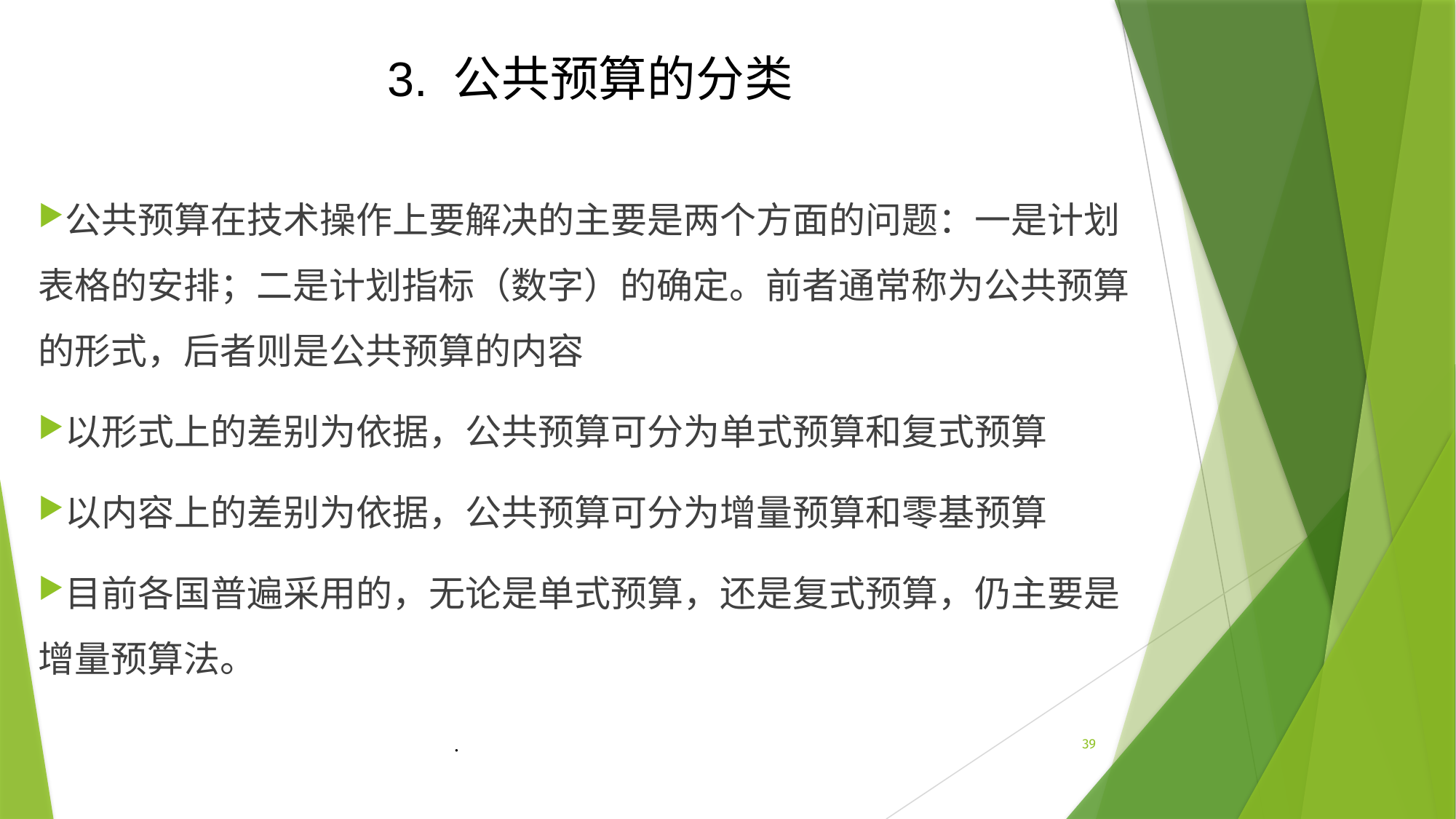

3. 公共预算的分类
公共预算在技术操作上要解决的主要是两个方面的问题：一是计划表格的安排；二是计划指标（数字）的确定。前者通常称为公共预算的形式，后者则是公共预算的内容
以形式上的差别为依据，公共预算可分为单式预算和复式预算
以内容上的差别为依据，公共预算可分为增量预算和零基预算
目前各国普遍采用的，无论是单式预算，还是复式预算，仍主要是增量预算法。
.
39